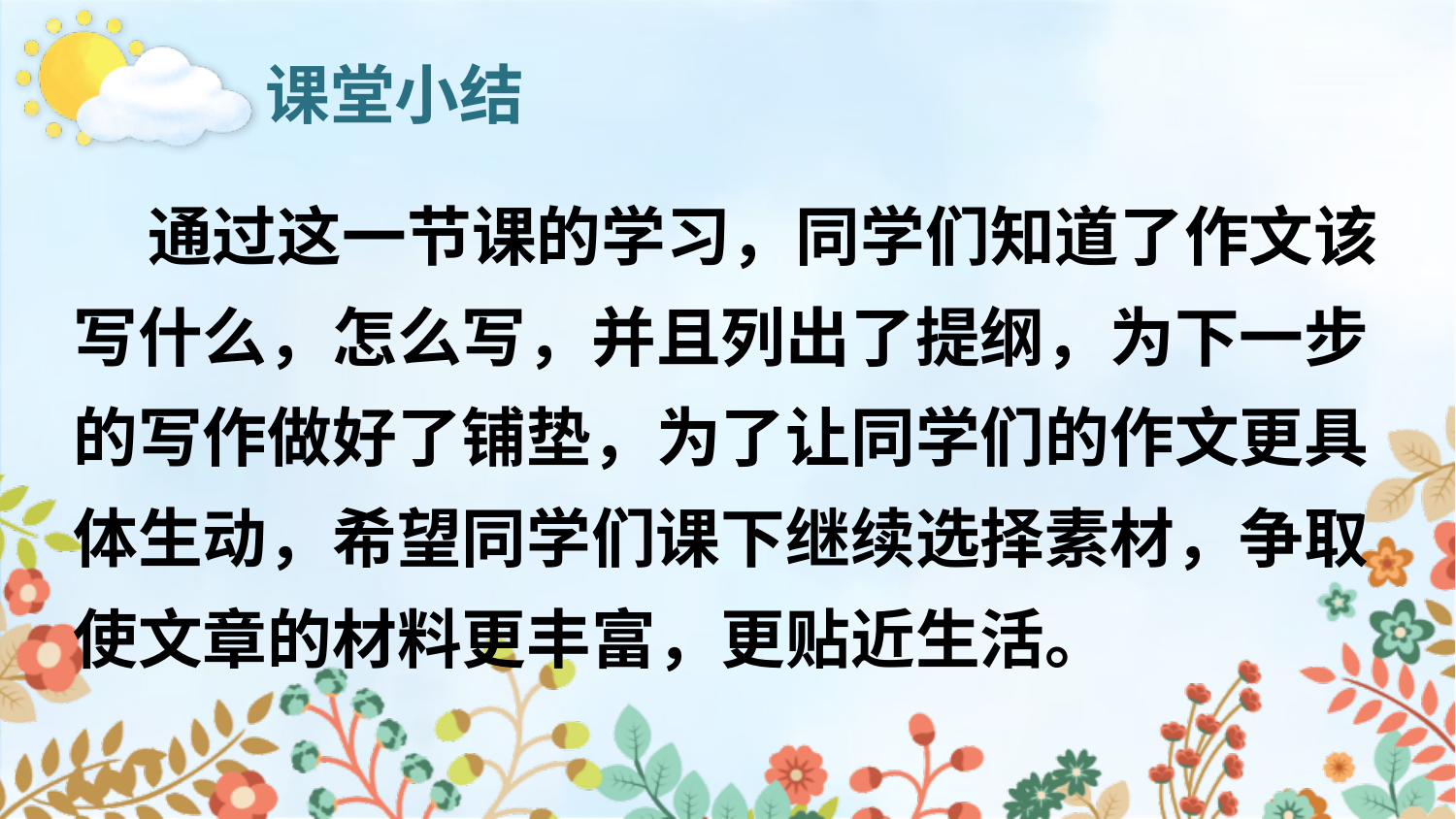

课堂小结
    通过这一节课的学习，同学们知道了作文该写什么，怎么写，并且列出了提纲，为下一步的写作做好了铺垫，为了让同学们的作文更具体生动，希望同学们课下继续选择素材，争取使文章的材料更丰富，更贴近生活。